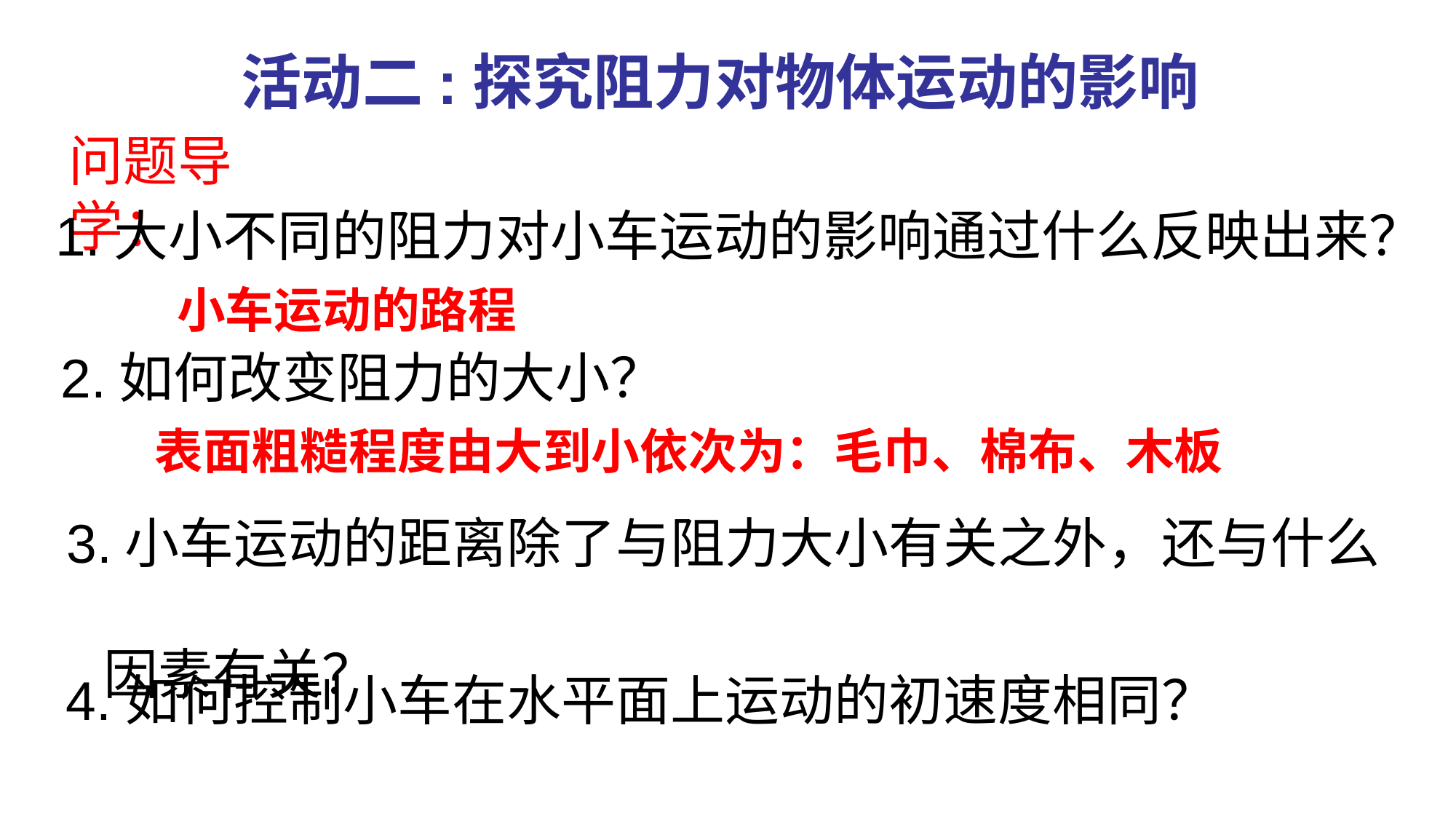

活动二:探究阻力对物体运动的影响
问题导学：
1.大小不同的阻力对小车运动的影响通过什么反映出来？
小车运动的路程
2.如何改变阻力的大小？
表面粗糙程度由大到小依次为：毛巾、棉布、木板
3.小车运动的距离除了与阻力大小有关之外，还与什么
  因素有关？
4.如何控制小车在水平面上运动的初速度相同？